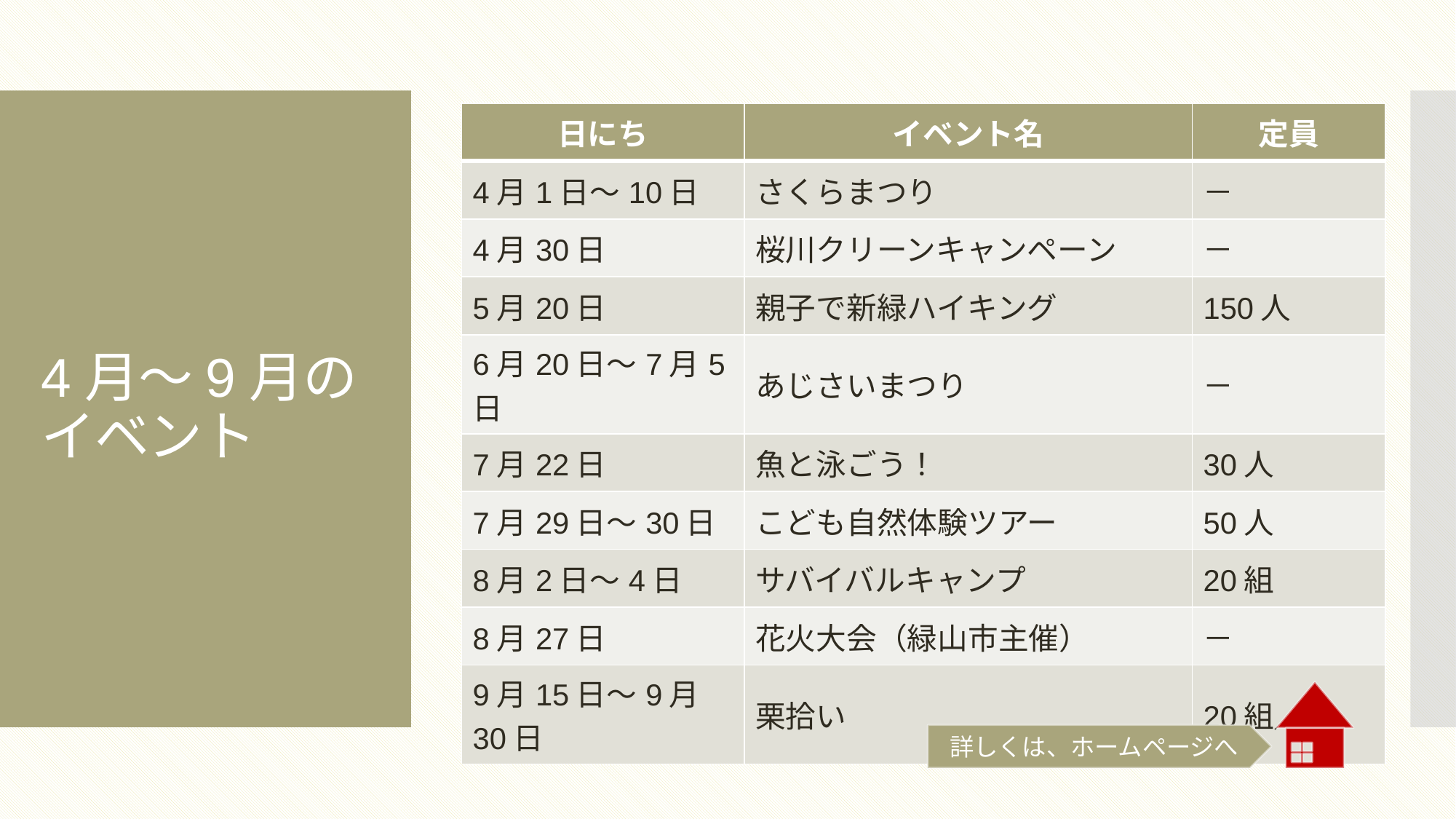

| 日にち | イベント名 | 定員 |
| --- | --- | --- |
| 4月1日～10日 | さくらまつり | － |
| 4月30日 | 桜川クリーンキャンペーン | － |
| 5月20日 | 親子で新緑ハイキング | 150人 |
| 6月20日～7月5日 | あじさいまつり | － |
| 7月22日 | 魚と泳ごう！ | 30人 |
| 7月29日～30日 | こども自然体験ツアー | 50人 |
| 8月2日～4日 | サバイバルキャンプ | 20組 |
| 8月27日 | 花火大会（緑山市主催） | － |
| 9月15日～9月30日 | 栗拾い | 20組／日 |
# 4月～9月の イベント

詳しくは、ホームページへ